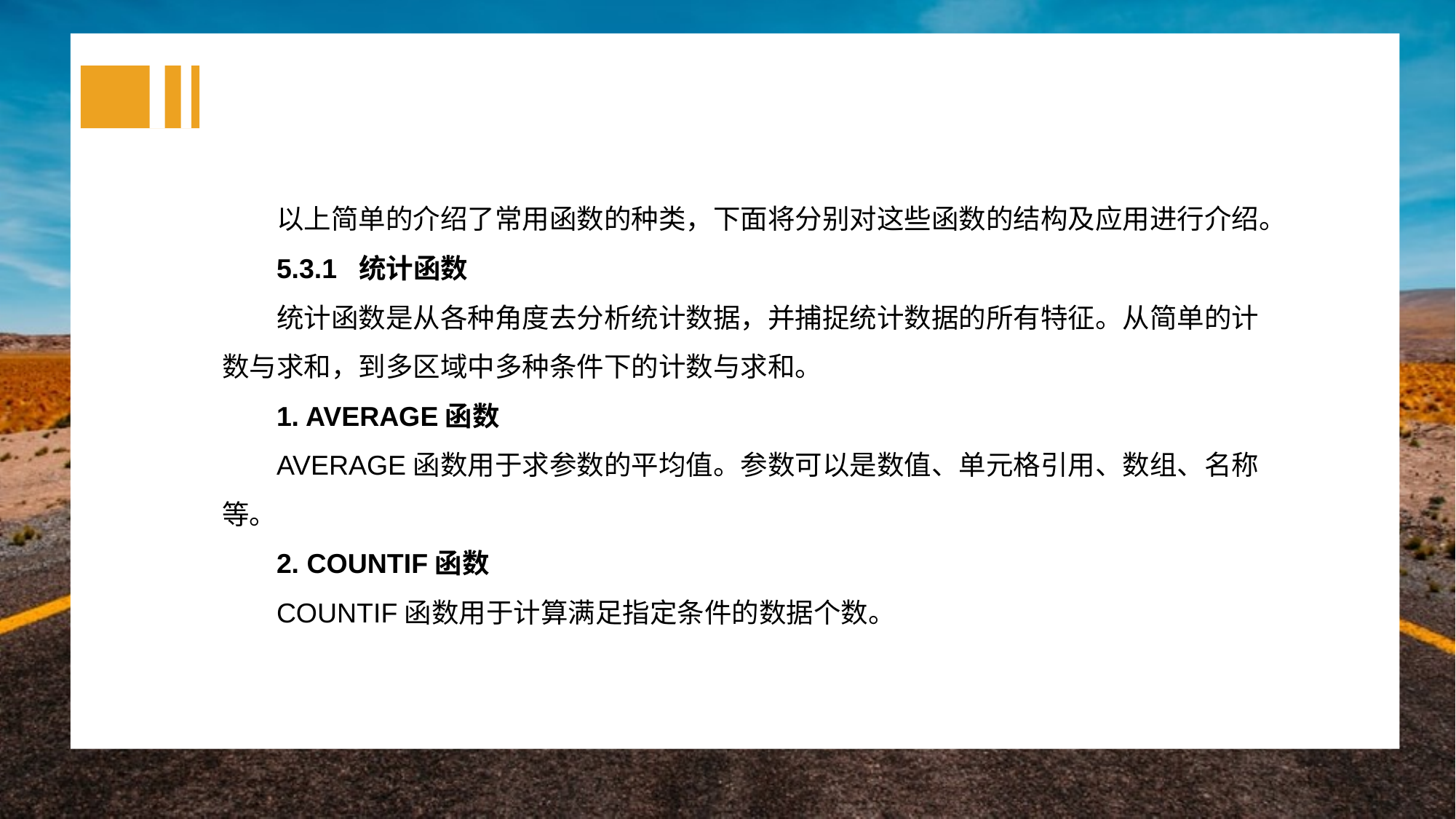

以上简单的介绍了常用函数的种类，下面将分别对这些函数的结构及应用进行介绍。
5.3.1  统计函数
统计函数是从各种角度去分析统计数据，并捕捉统计数据的所有特征。从简单的计数与求和，到多区域中多种条件下的计数与求和。
1. AVERAGE函数
AVERAGE函数用于求参数的平均值。参数可以是数值、单元格引用、数组、名称等。
2. COUNTIF函数
COUNTIF函数用于计算满足指定条件的数据个数。